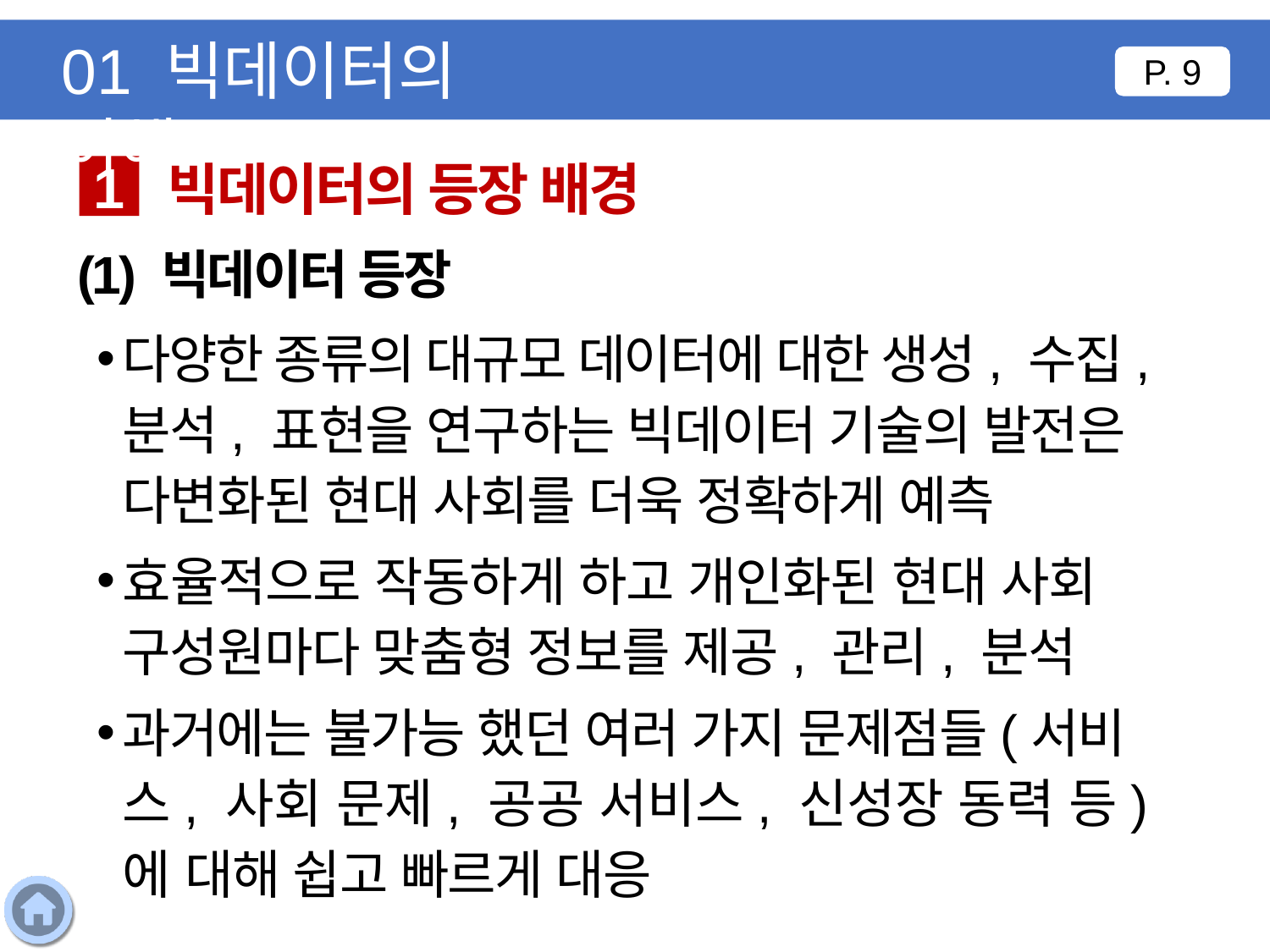

01 빅데이터의 이해
P. 9
빅데이터의 등장 배경
1
(1) 빅데이터 등장
다양한 종류의 대규모 데이터에 대한 생성, 수집, 분석, 표현을 연구하는 빅데이터 기술의 발전은 다변화된 현대 사회를 더욱 정확하게 예측
효율적으로 작동하게 하고 개인화된 현대 사회 구성원마다 맞춤형 정보를 제공, 관리, 분석
과거에는 불가능 했던 여러 가지 문제점들(서비스, 사회 문제, 공공 서비스, 신성장 동력 등)에 대해 쉽고 빠르게 대응